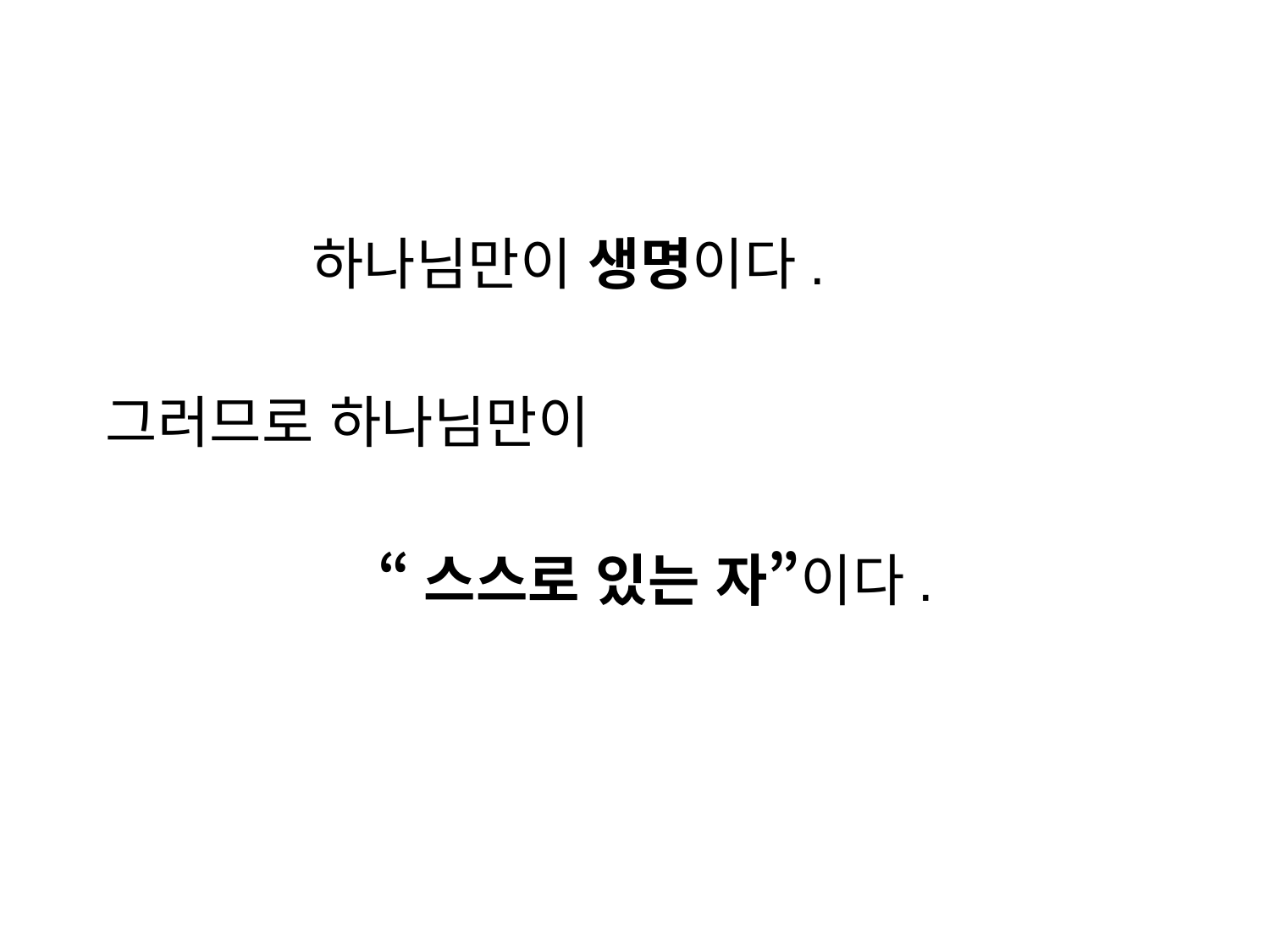

#
              하나님만이 생명이다.

 그러므로 하나님만이

                   “스스로 있는 자”이다.